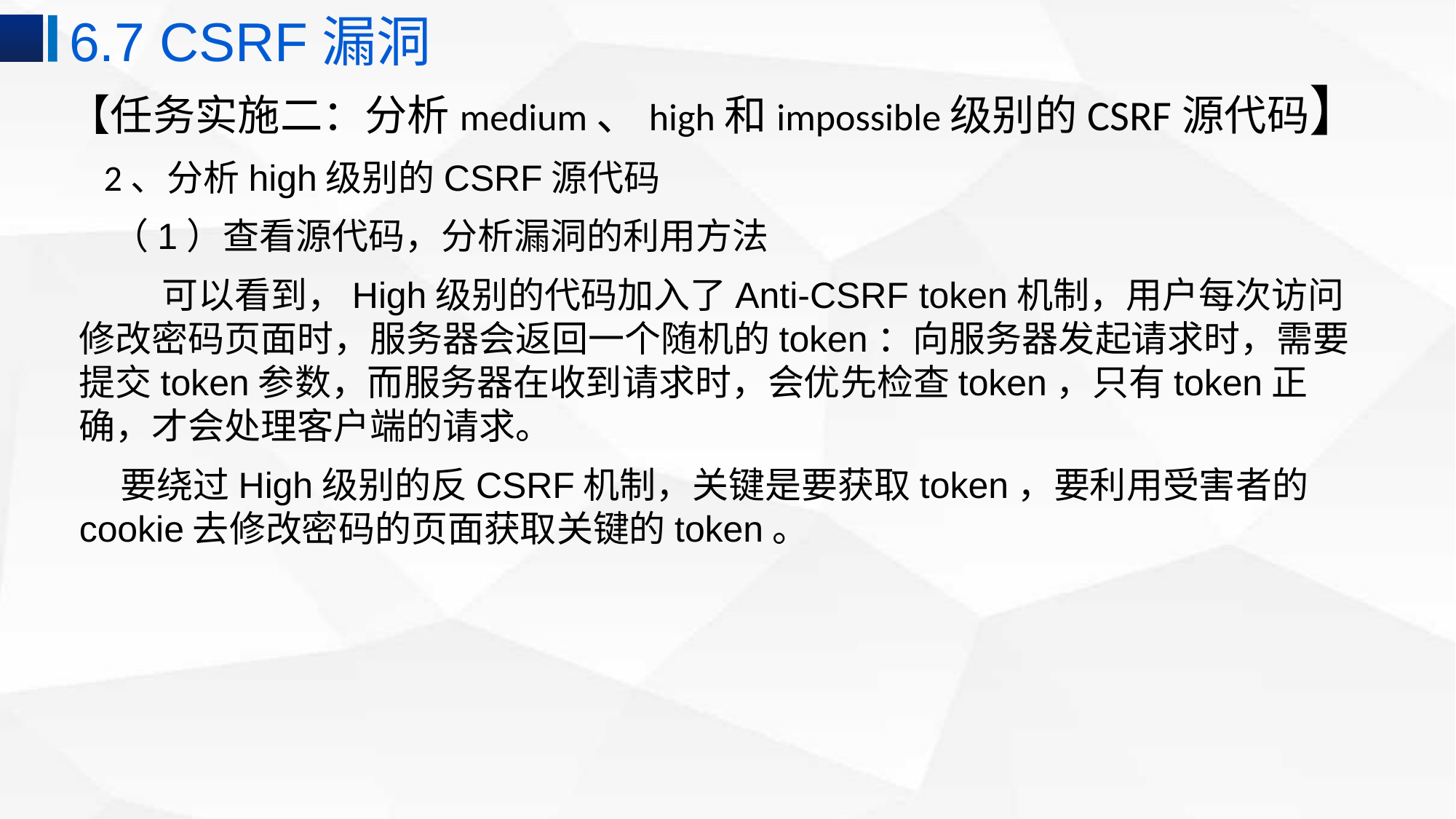

6.7 CSRF漏洞

【任务实施二：分析medium、high和impossible级别的CSRF源代码】
   2、分析high级别的CSRF源代码
   （1）查看源代码，分析漏洞的利用方法
         可以看到，High级别的代码加入了Anti-CSRF token机制，用户每次访问修改密码页面时，服务器会返回一个随机的token：向服务器发起请求时，需要提交token参数，而服务器在收到请求时，会优先检查token，只有token正确，才会处理客户端的请求。
    要绕过High级别的反CSRF机制，关键是要获取token，要利用受害者的cookie去修改密码的页面获取关键的token。